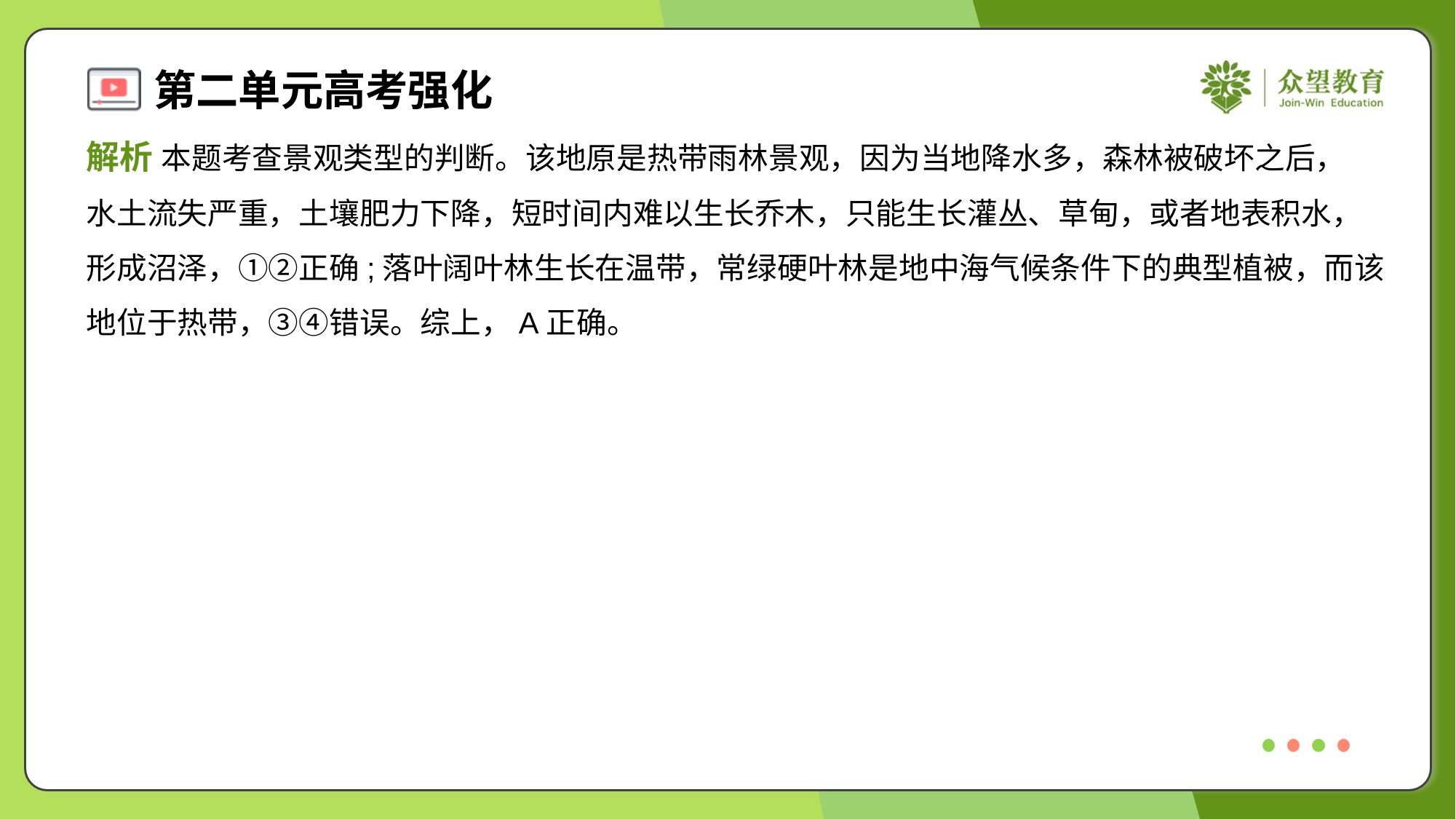

解析 本题考查景观类型的判断。该地原是热带雨林景观，因为当地降水多，森林被破坏之后，
水土流失严重，土壤肥力下降，短时间内难以生长乔木，只能生长灌丛、草甸，或者地表积水，
形成沼泽，①②正确;落叶阔叶林生长在温带，常绿硬叶林是地中海气候条件下的典型植被，而该
地位于热带，③④错误。综上，A正确。